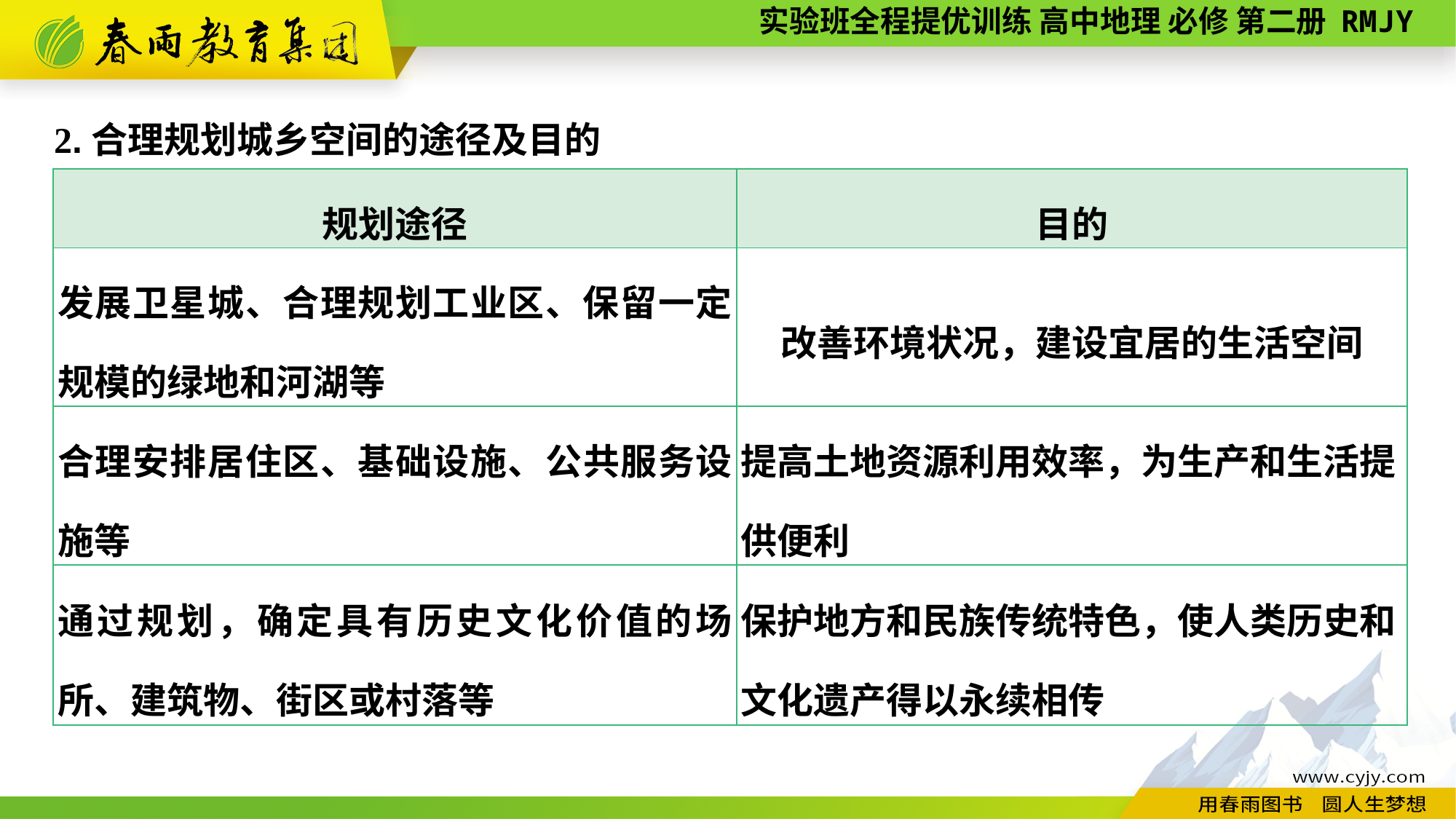

2.合理规划城乡空间的途径及目的
| 规划途径 | 目的 |
| --- | --- |
| 发展卫星城、合理规划工业区、保留一定规模的绿地和河湖等 | 改善环境状况，建设宜居的生活空间 |
| 合理安排居住区、基础设施、公共服务设施等 | 提高土地资源利用效率，为生产和生活提供便利 |
| 通过规划，确定具有历史文化价值的场所、建筑物、街区或村落等 | 保护地方和民族传统特色，使人类历史和文化遗产得以永续相传 |